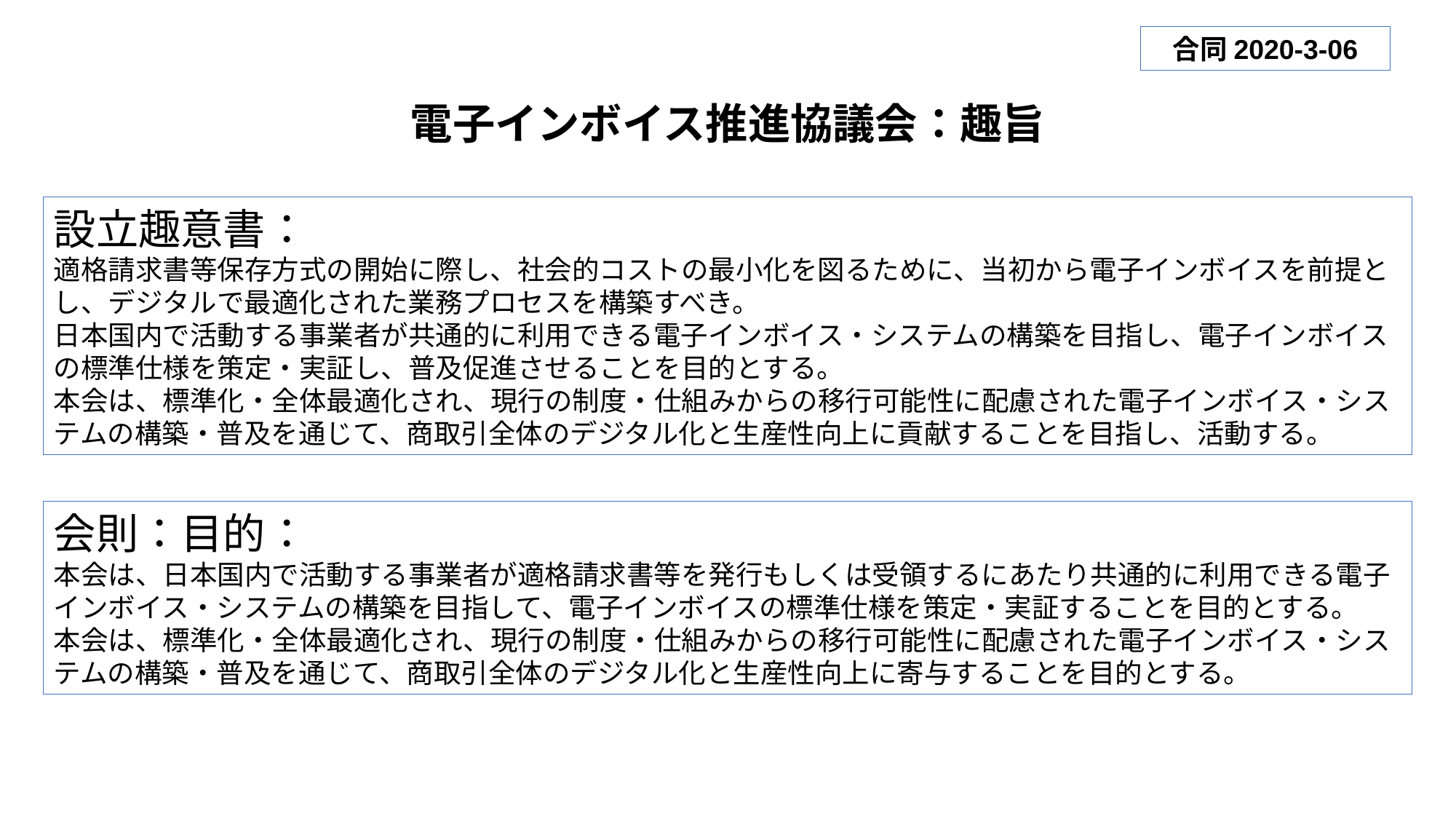

合同2020-3-06
電子インボイス推進協議会：趣旨
設立趣意書：
適格請求書等保存方式の開始に際し、社会的コストの最小化を図るために、当初から電子インボイスを前提とし、デジタルで最適化された業務プロセスを構築すべき。
日本国内で活動する事業者が共通的に利用できる電子インボイス・システムの構築を目指し、電子インボイスの標準仕様を策定・実証し、普及促進させることを目的とする。
本会は、標準化・全体最適化され、現行の制度・仕組みからの移行可能性に配慮された電子インボイス・システムの構築・普及を通じて、商取引全体のデジタル化と生産性向上に貢献することを目指し、活動する。
会則：目的：
本会は、日本国内で活動する事業者が適格請求書等を発行もしくは受領するにあたり共通的に利用できる電子インボイス・システムの構築を目指して、電子インボイスの標準仕様を策定・実証することを目的とする。
本会は、標準化・全体最適化され、現行の制度・仕組みからの移行可能性に配慮された電子インボイス・システムの構築・普及を通じて、商取引全体のデジタル化と生産性向上に寄与することを目的とする。